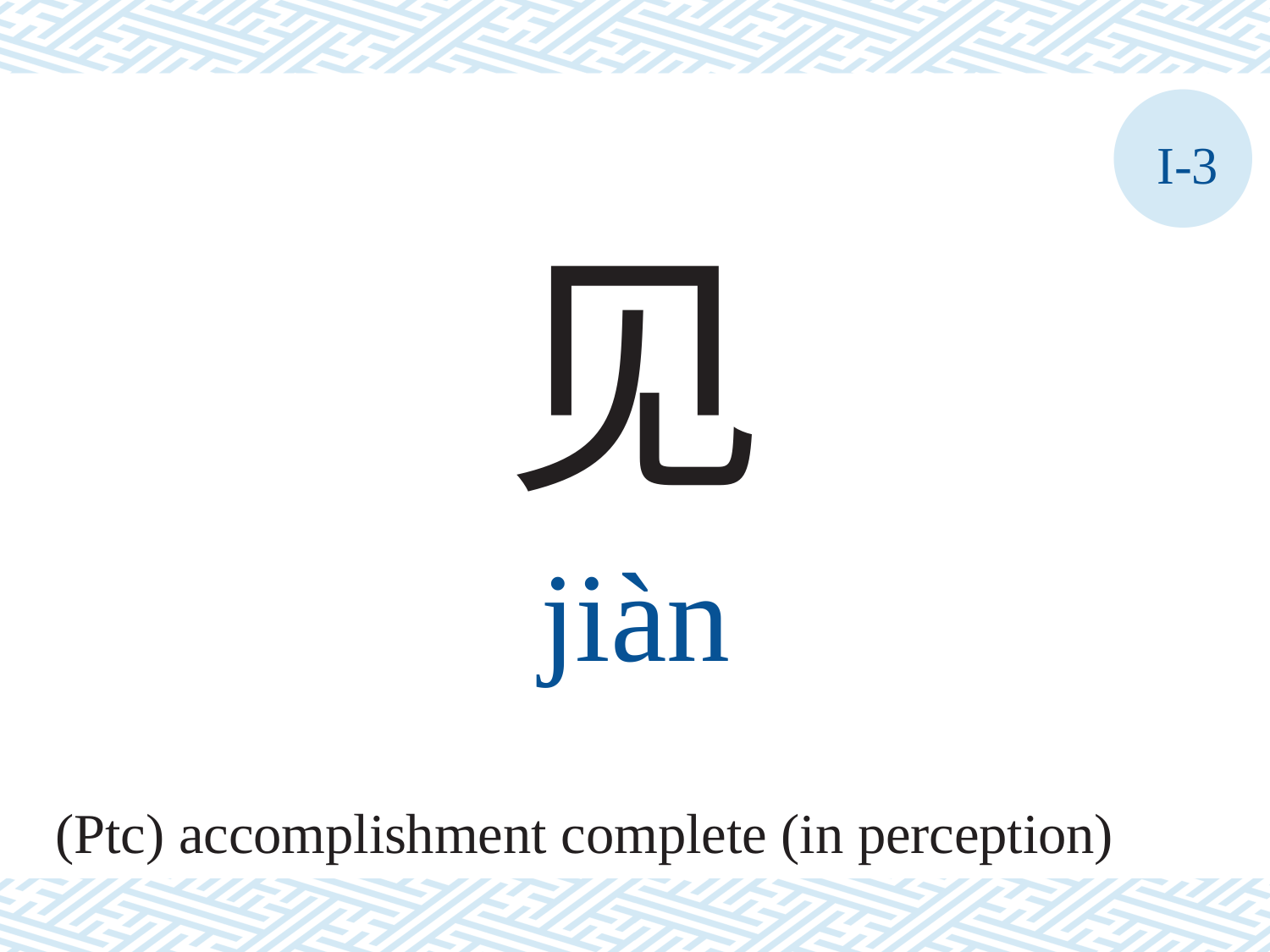

I-3
见
jiàn
(Ptc) accomplishment complete (in perception)